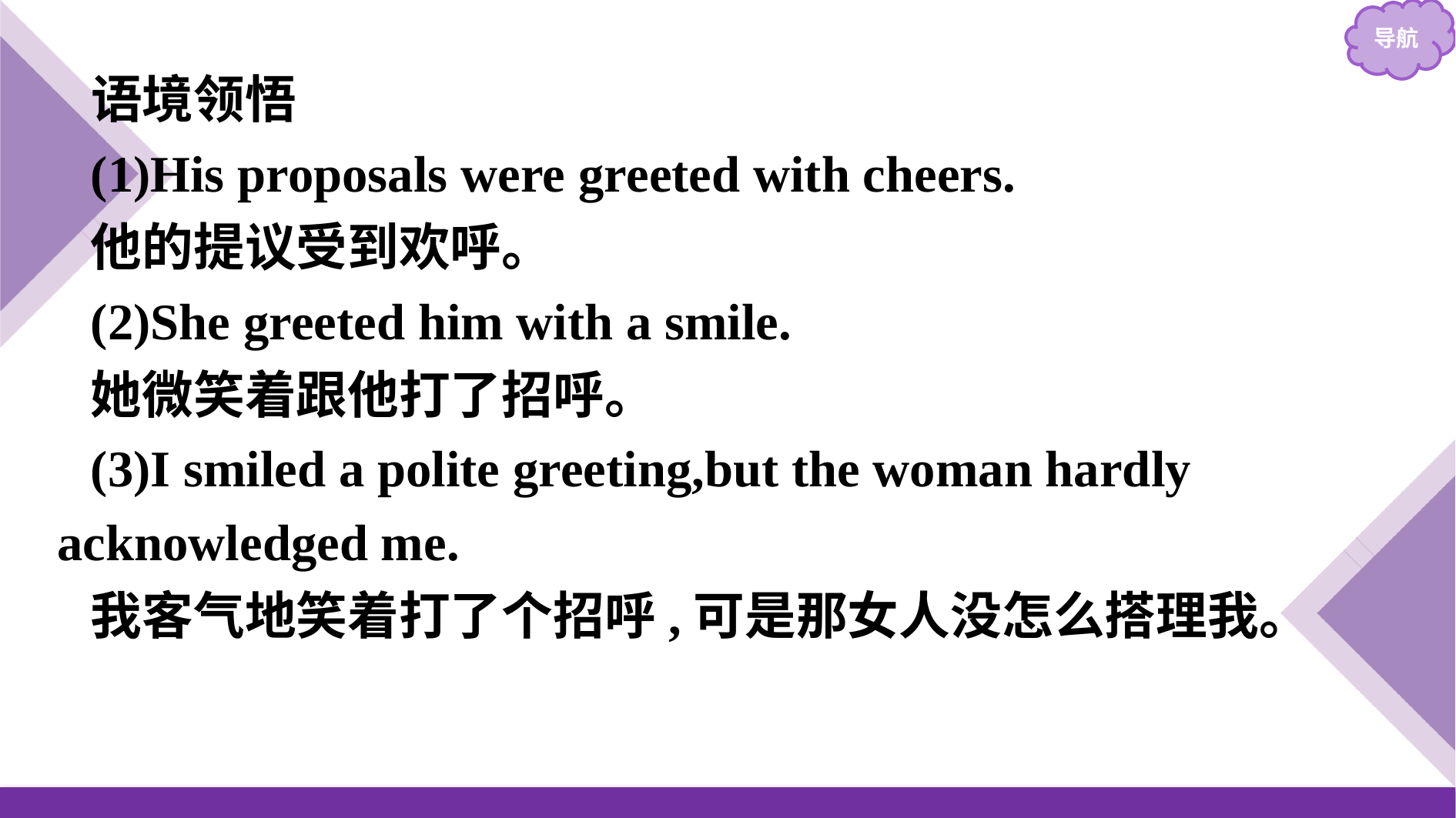

语境领悟
(1)His proposals were greeted with cheers.
他的提议受到欢呼。
(2)She greeted him with a smile.
她微笑着跟他打了招呼。
(3)I smiled a polite greeting,but the woman hardly acknowledged me.
我客气地笑着打了个招呼,可是那女人没怎么搭理我。